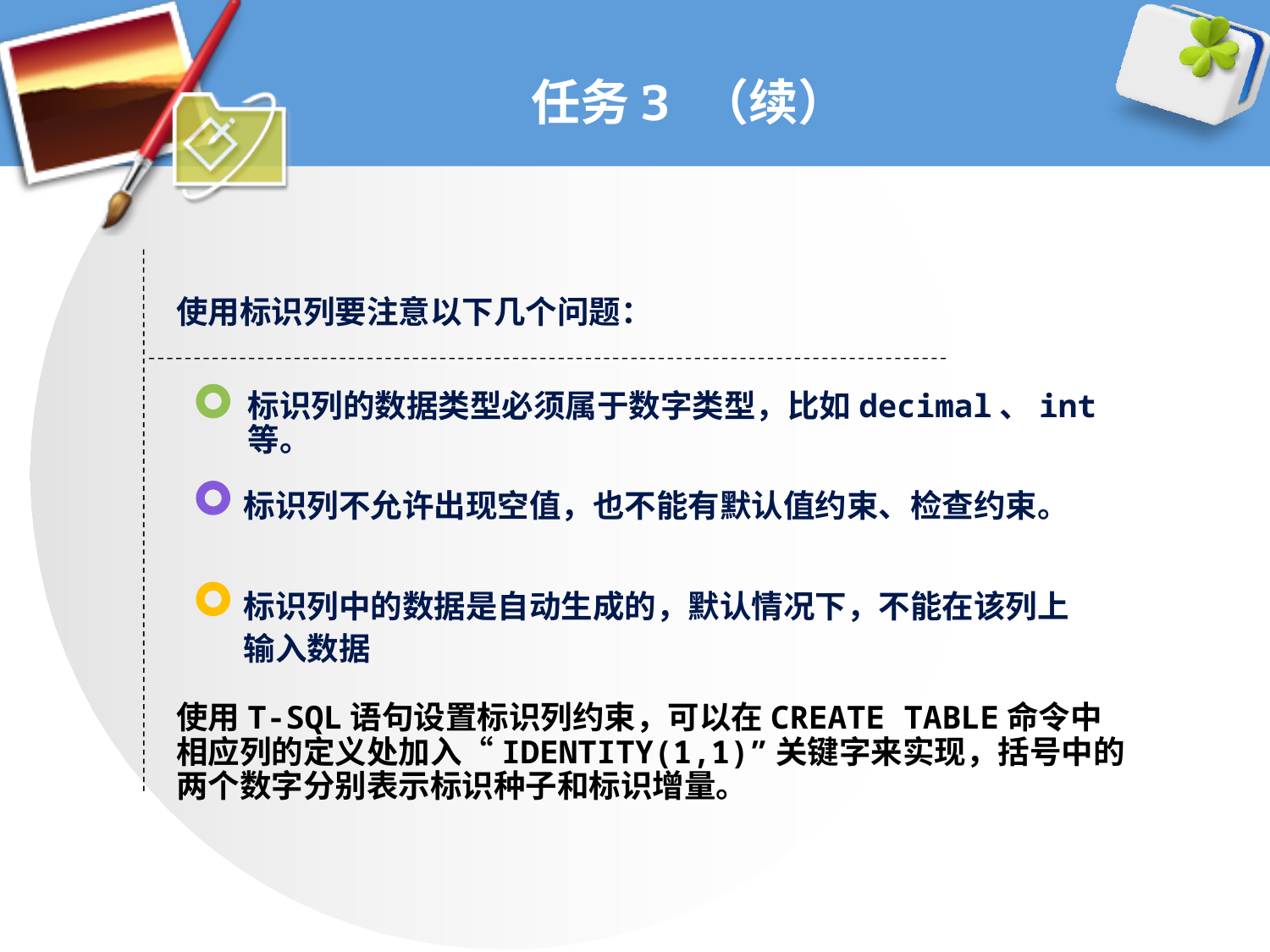

# 任务3  （续）

使用标识列要注意以下几个问题：
标识列的数据类型必须属于数字类型，比如decimal、int等。

标识列不允许出现空值，也不能有默认值约束、检查约束。

标识列中的数据是自动生成的，默认情况下，不能在该列上输入数据

使用T-SQL语句设置标识列约束，可以在CREATE TABLE命令中相应列的定义处加入“IDENTITY(1,1)”关键字来实现，括号中的两个数字分别表示标识种子和标识增量。